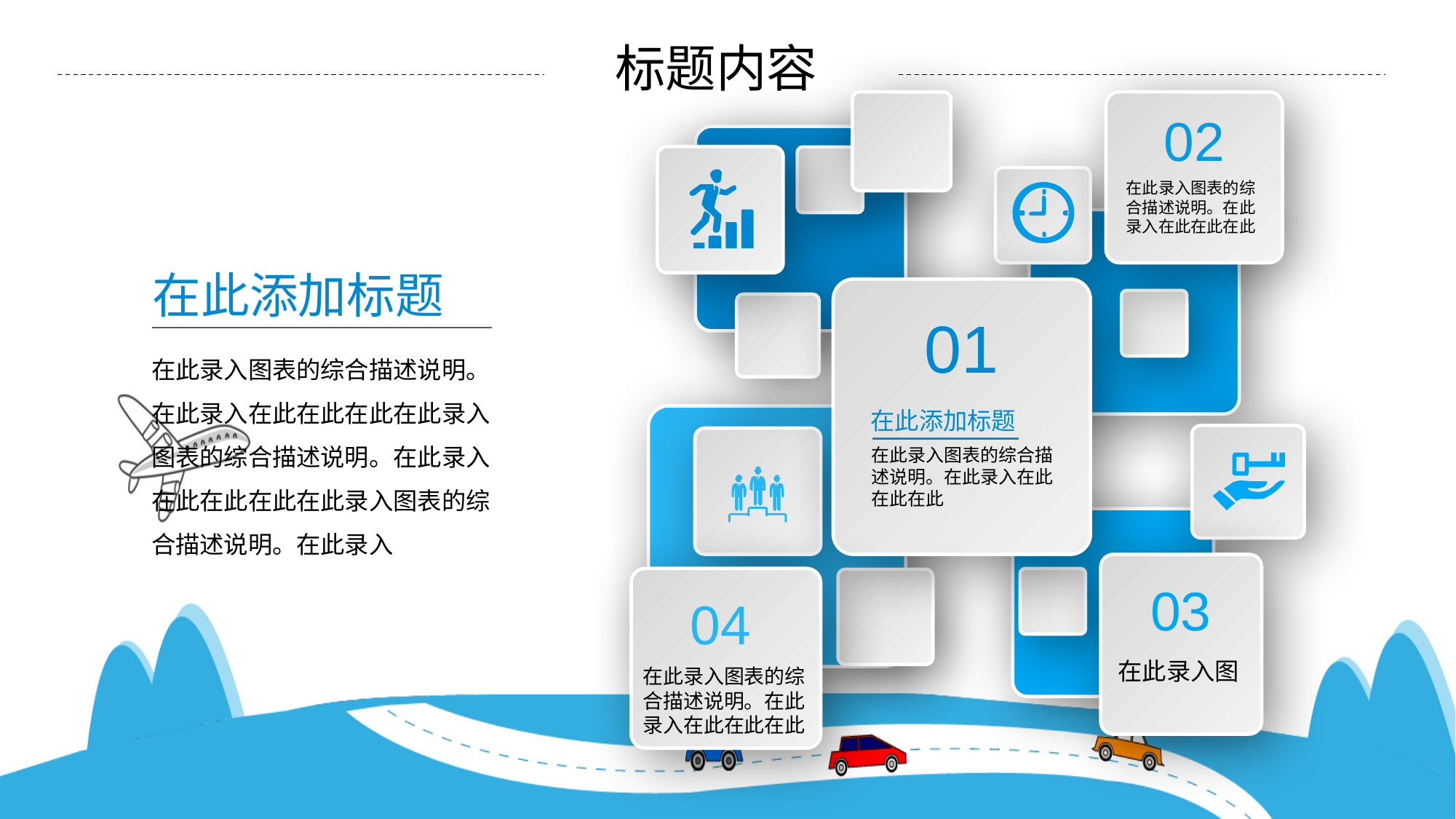

标题内容

02

在此录入图表的综合描述说明。在此录入在此在此在此

在此添加标题
在此录入图表的综合描述说明。在此录入在此在此在此在此录入图表的综合描述说明。在此录入在此在此在此在此录入图表的综合描述说明。在此录入

01
在此添加标题

在此录入图表的综合描述说明。在此录入在此在此在此

03
04
在此录入图
在此录入图表的综合描述说明。在此录入在此在此在此